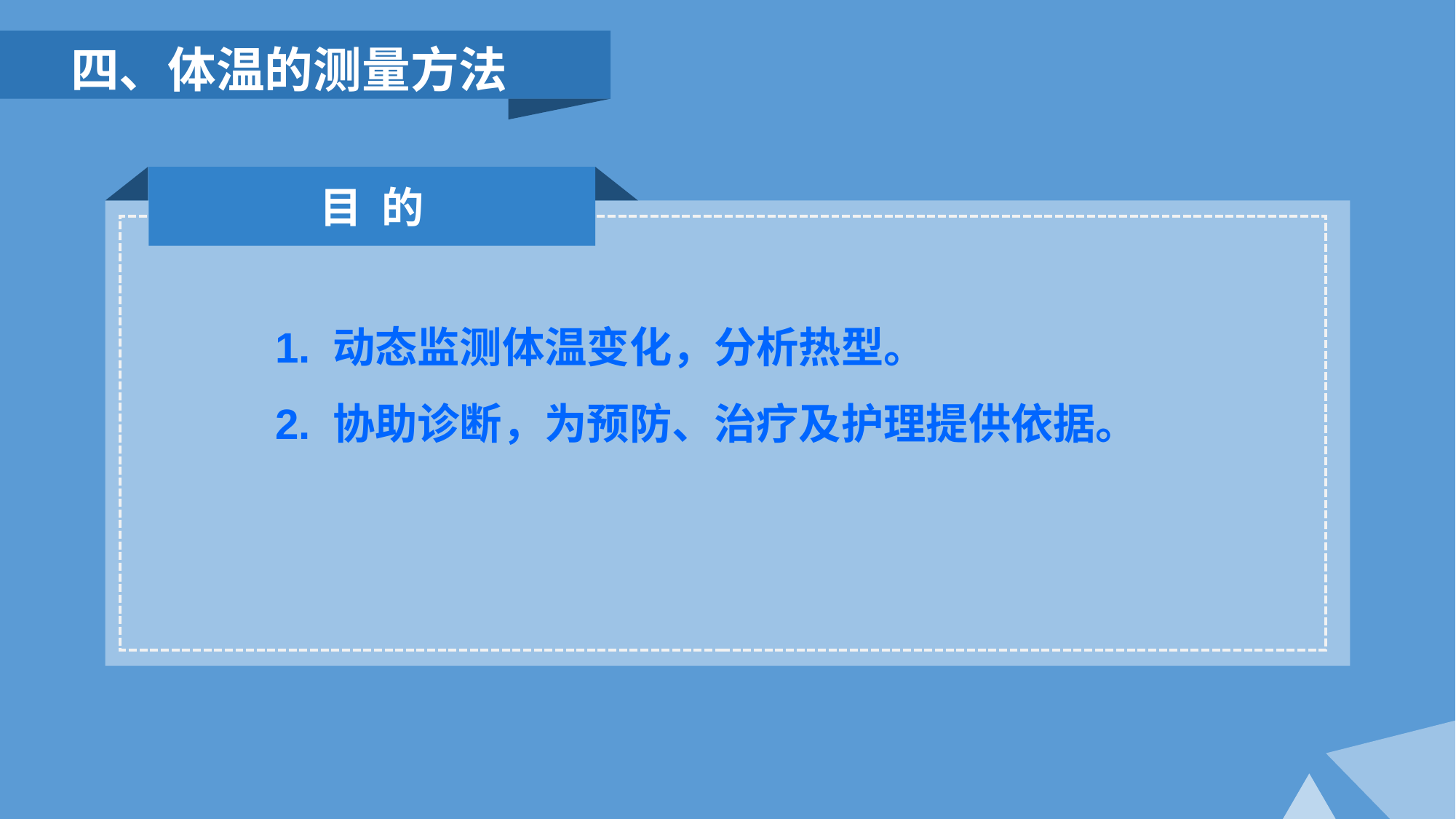

四、体温的测量方法

目  的

  1. 动态监测体温变化，分析热型。
  2. 协助诊断，为预防、治疗及护理提供依据。